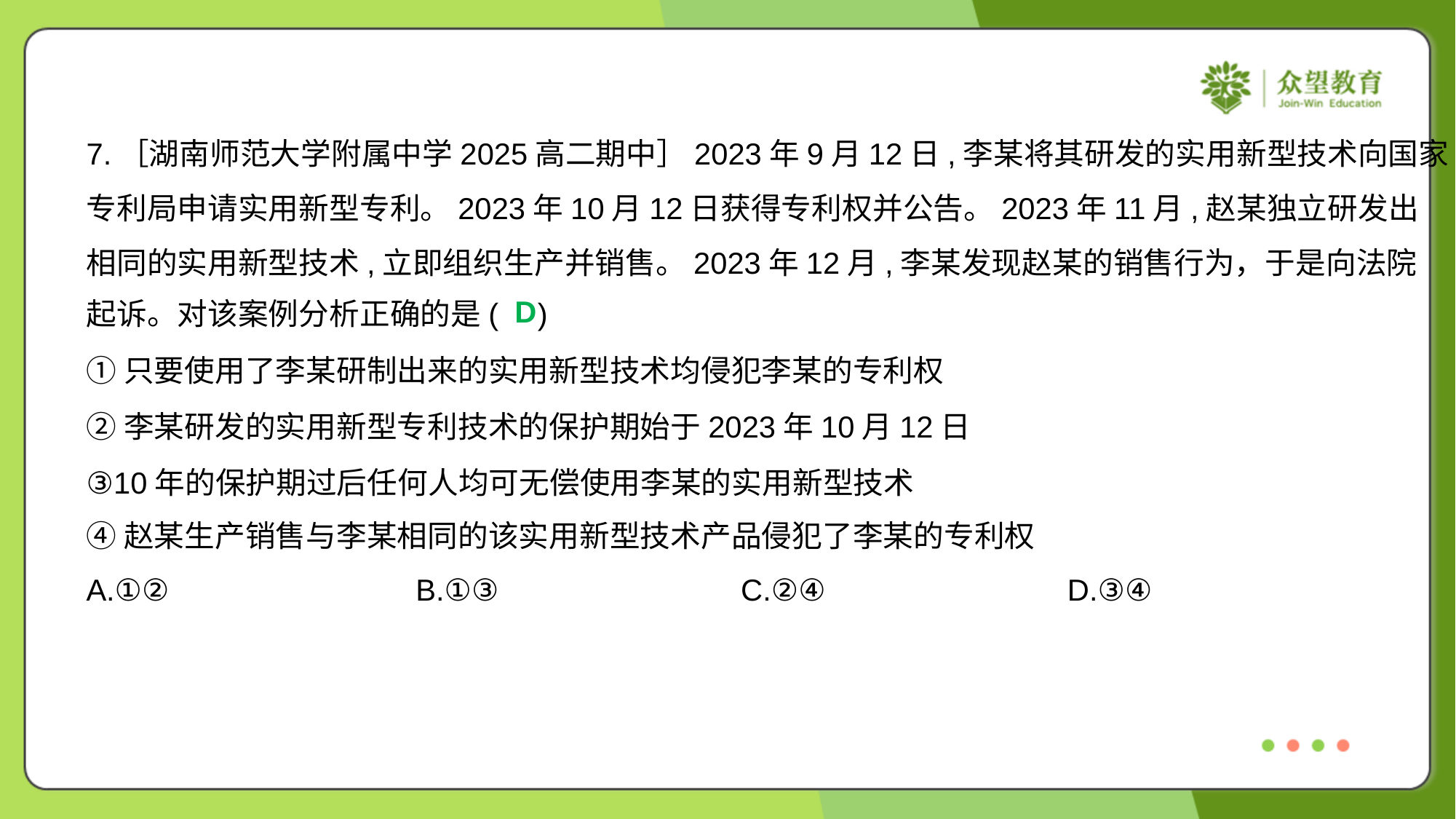

7.［湖南师范大学附属中学2025高二期中］2023年9月12日,李某将其研发的实用新型技术向国家
专利局申请实用新型专利。2023年10月12日获得专利权并公告。2023年11月,赵某独立研发出
相同的实用新型技术,立即组织生产并销售。2023年12月,李某发现赵某的销售行为，于是向法院
起诉。对该案例分析正确的是(     )
D
①只要使用了李某研制出来的实用新型技术均侵犯李某的专利权
②李某研发的实用新型专利技术的保护期始于2023年10月12日
③10年的保护期过后任何人均可无偿使用李某的实用新型技术
④赵某生产销售与李某相同的该实用新型技术产品侵犯了李某的专利权
A.①②	B.①③	C.②④	D.③④